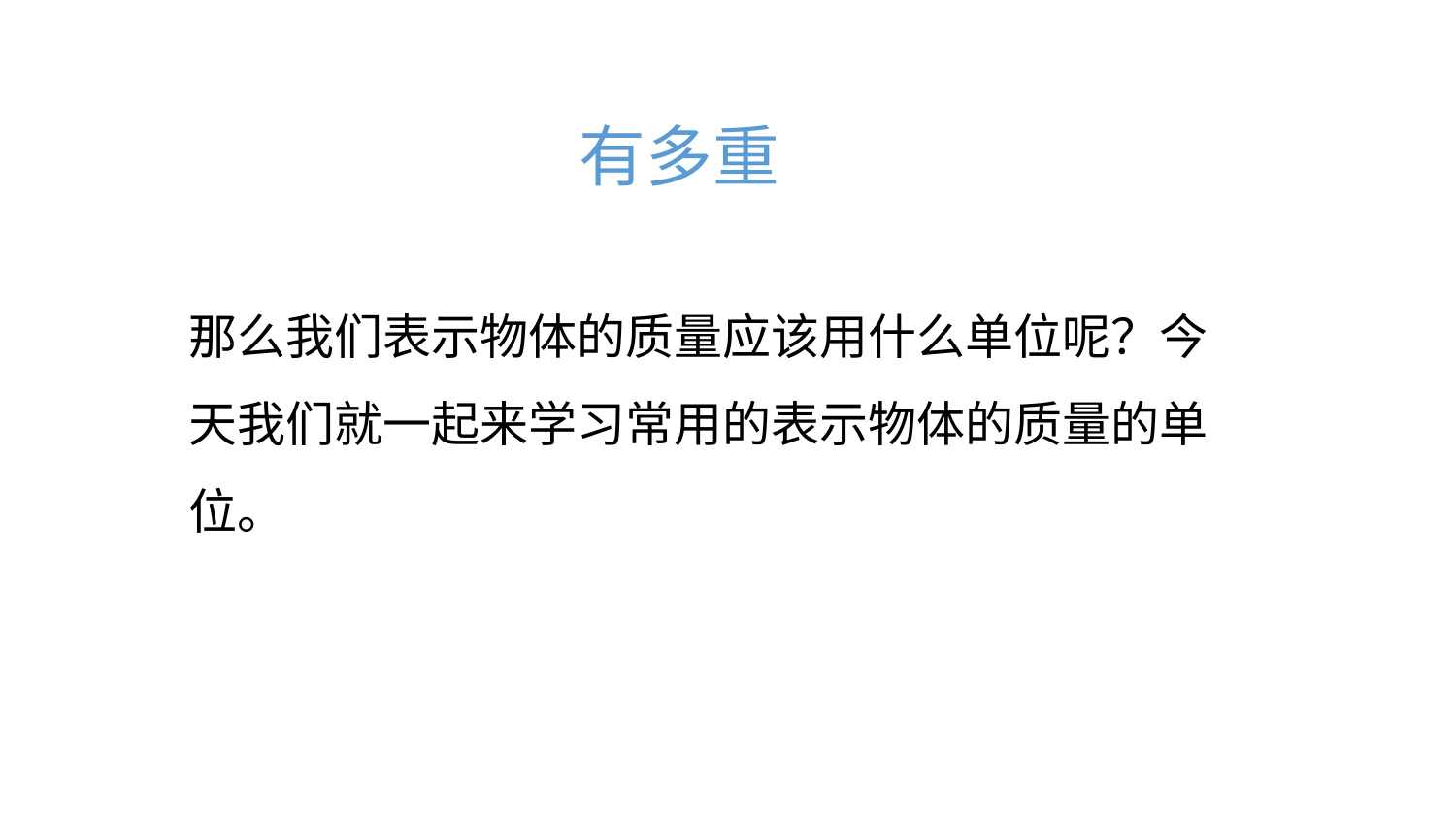

有多重
那么我们表示物体的质量应该用什么单位呢？今天我们就一起来学习常用的表示物体的质量的单位。